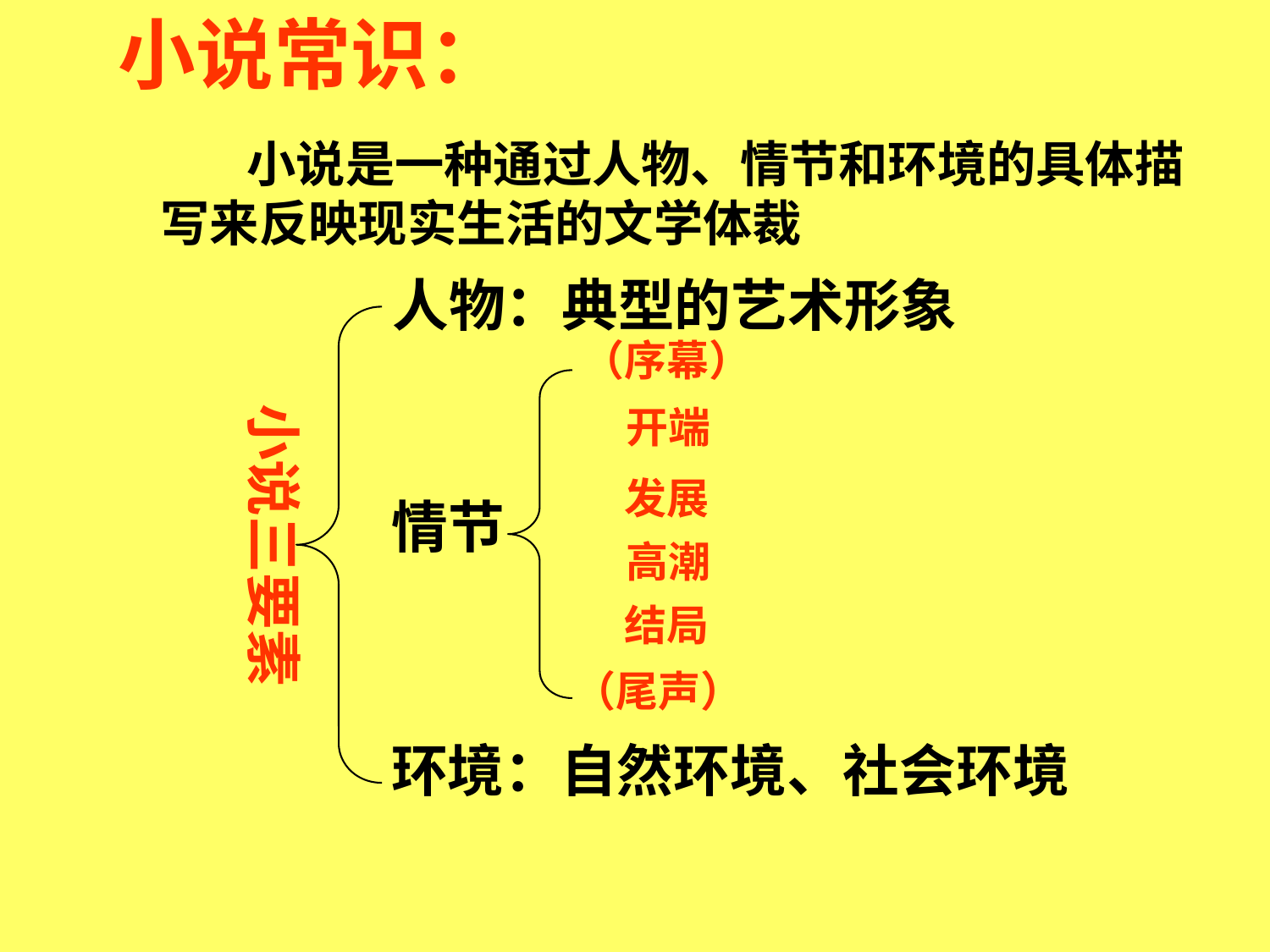

小说常识：
        小说是一种通过人物、情节和环境的具体描写来反映现实生活的文学体裁
人物：典型的艺术形象

（序幕）

小说三要素
开端
发展
情节
高潮
结局
（尾声）
环境：自然环境、社会环境